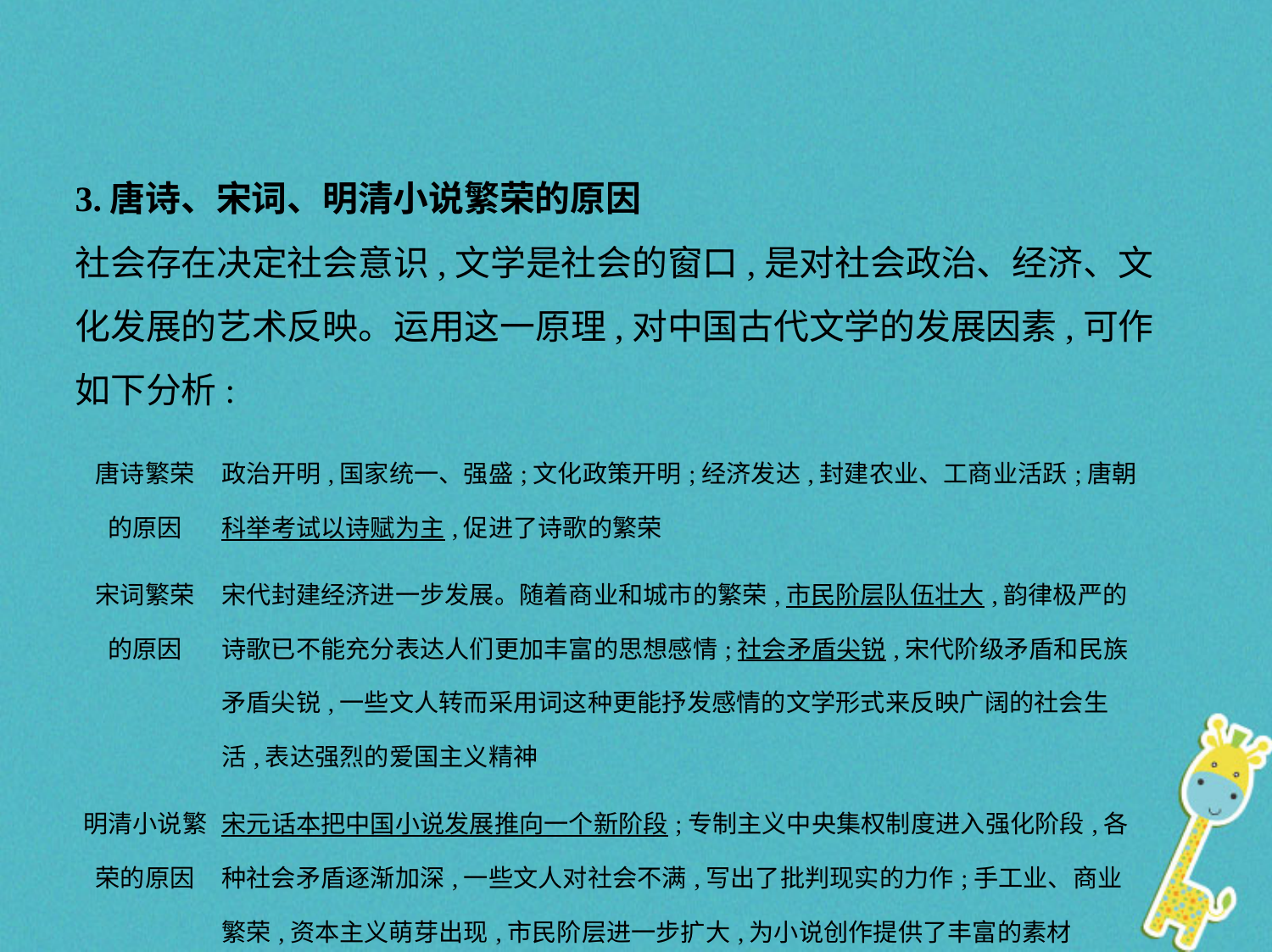

3.唐诗、宋词、明清小说繁荣的原因
社会存在决定社会意识,文学是社会的窗口,是对社会政治、经济、文
化发展的艺术反映。运用这一原理,对中国古代文学的发展因素,可作
如下分析:
| 唐诗繁荣 的原因 | 政治开明,国家统一、强盛;文化政策开明;经济发达,封建农业、工商业活跃;唐朝科举考试以诗赋为主,促进了诗歌的繁荣 |
| --- | --- |
| 宋词繁荣 的原因 | 宋代封建经济进一步发展。随着商业和城市的繁荣,市民阶层队伍壮大,韵律极严的诗歌已不能充分表达人们更加丰富的思想感情;社会矛盾尖锐,宋代阶级矛盾和民族矛盾尖锐,一些文人转而采用词这种更能抒发感情的文学形式来反映广阔的社会生活,表达强烈的爱国主义精神 |
| 明清小说繁荣的原因 | 宋元话本把中国小说发展推向一个新阶段;专制主义中央集权制度进入强化阶段,各种社会矛盾逐渐加深,一些文人对社会不满,写出了批判现实的力作;手工业、商业繁荣,资本主义萌芽出现,市民阶层进一步扩大,为小说创作提供了丰富的素材 |